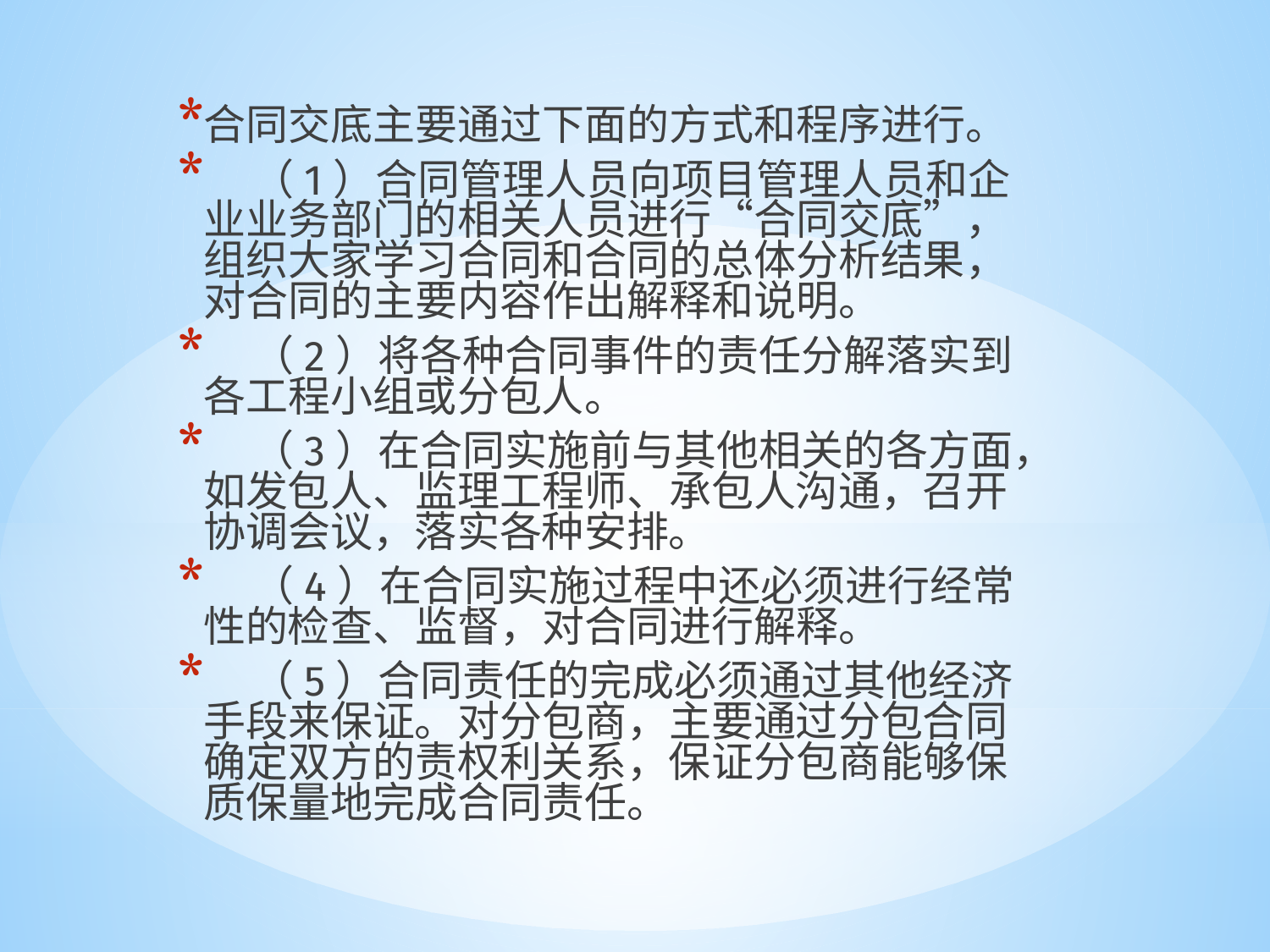

合同交底主要通过下面的方式和程序进行。
    （1）合同管理人员向项目管理人员和企业业务部门的相关人员进行“合同交底”，组织大家学习合同和合同的总体分析结果，对合同的主要内容作出解释和说明。
    （2）将各种合同事件的责任分解落实到各工程小组或分包人。
    （3）在合同实施前与其他相关的各方面，如发包人、监理工程师、承包人沟通，召开协调会议，落实各种安排。
    （4）在合同实施过程中还必须进行经常性的检查、监督，对合同进行解释。
    （5）合同责任的完成必须通过其他经济手段来保证。对分包商，主要通过分包合同确定双方的责权利关系，保证分包商能够保质保量地完成合同责任。
#